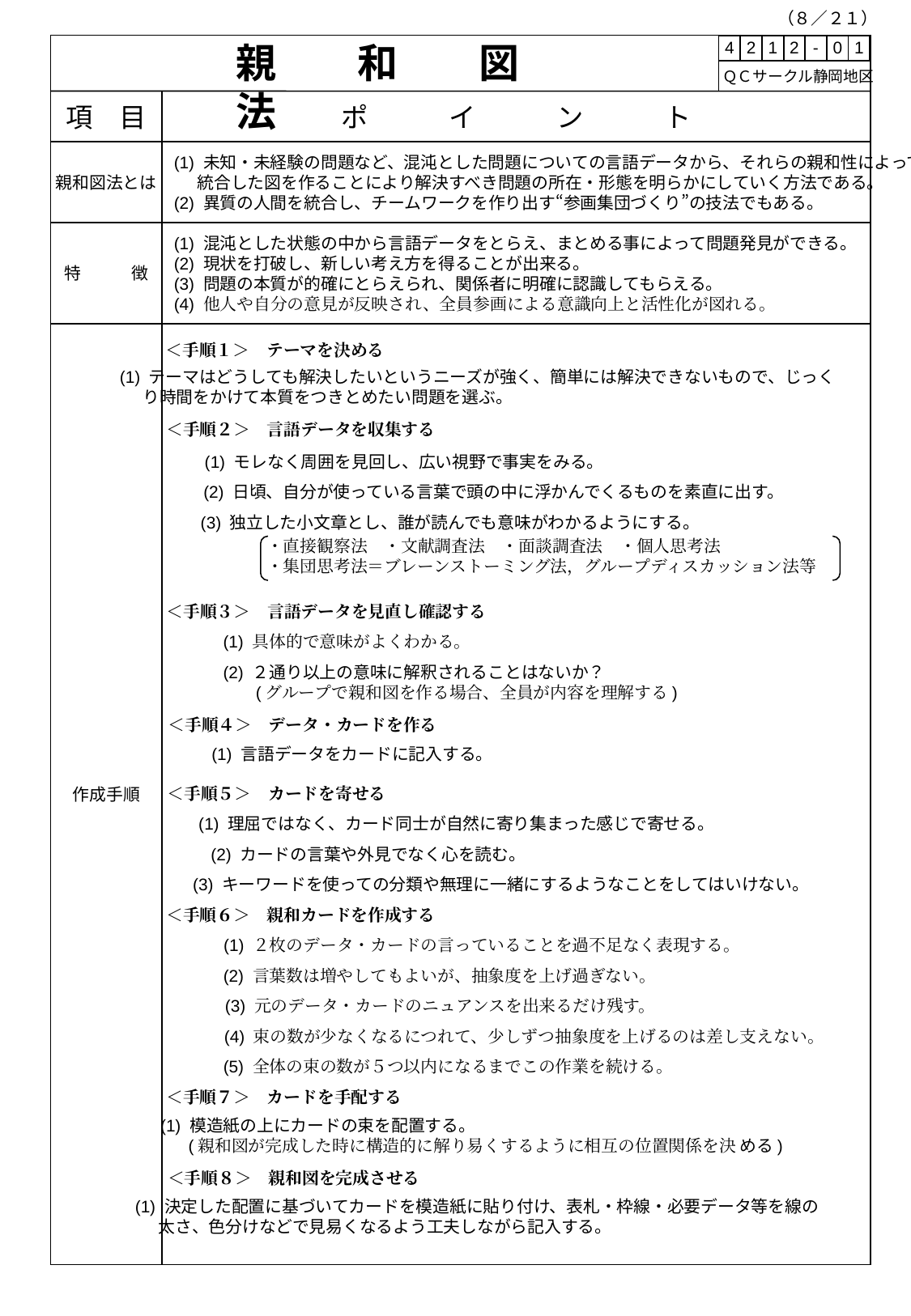

（８／２１）
親　　和　　図　　法

| 4 | 2 | 1 | 2 | - | 0 | 1 |
| --- | --- | --- | --- | --- | --- | --- |
 ＱＣサークル静岡地区

項　目
ポ　　　イ　　　ン　　　ト
親和図法とは
(1) 未知・未経験の問題など、混沌とした問題についての言語データから、それらの親和性によって
     統合した図を作ることにより解決すべき問題の所在・形態を明らかにしていく方法である。
(2) 異質の人間を統合し、チームワークを作り出す“参画集団づくり”の技法でもある。
特　　　徴
(1) 混沌とした状態の中から言語データをとらえ、まとめる事によって問題発見ができる。
(2) 現状を打破し、新しい考え方を得ることが出来る。
(3) 問題の本質が的確にとらえられ、関係者に明確に認識してもらえる。
(4) 他人や自分の意見が反映され、全員参画による意識向上と活性化が図れる。
作成手順

＜手順１＞　テーマを決める
(1) テーマはどうしても解決したいというニーズが強く、簡単には解決できないもので、じっく
     り時間をかけて本質をつきとめたい問題を選ぶ。
＜手順２＞　言語データを収集する
(1) モレなく周囲を見回し、広い視野で事実をみる。
(2) 日頃、自分が使っている言葉で頭の中に浮かんでくるものを素直に出す。
(3) 独立した小文章とし、誰が読んでも意味がわかるようにする。
・直接観察法　・文献調査法　・面談調査法　・個人思考法
・集団思考法＝ブレーンストーミング法，グループディスカッション法等

＜手順３＞　言語データを見直し確認する
(1) 具体的で意味がよくわかる。
(2) ２通り以上の意味に解釈されることはないか？
       (グループで親和図を作る場合、全員が内容を理解する)
＜手順４＞　データ・カードを作る
(1) 言語データをカードに記入する。
＜手順５＞　カードを寄せる
(1) 理屈ではなく、カード同士が自然に寄り集まった感じで寄せる。
(2) カードの言葉や外見でなく心を読む。
(3) キーワードを使っての分類や無理に一緒にするようなことをしてはいけない。
＜手順６＞　親和カードを作成する
(1) ２枚のデータ・カードの言っていることを過不足なく表現する。
(2) 言葉数は増やしてもよいが、抽象度を上げ過ぎない。
(3) 元のデータ・カードのニュアンスを出来るだけ残す。
(4) 束の数が少なくなるにつれて、少しずつ抽象度を上げるのは差し支えない。
(5) 全体の束の数が５つ以内になるまでこの作業を続ける。
＜手順７＞　カードを手配する
(1) 模造紙の上にカードの束を配置する。
      (親和図が完成した時に構造的に解り易くするように相互の位置関係を決 める)
＜手順８＞　親和図を完成させる
(1) 決定した配置に基づいてカードを模造紙に貼り付け、表札・枠線・必要データ等を線の
     太さ、色分けなどで見易くなるよう工夫しながら記入する。